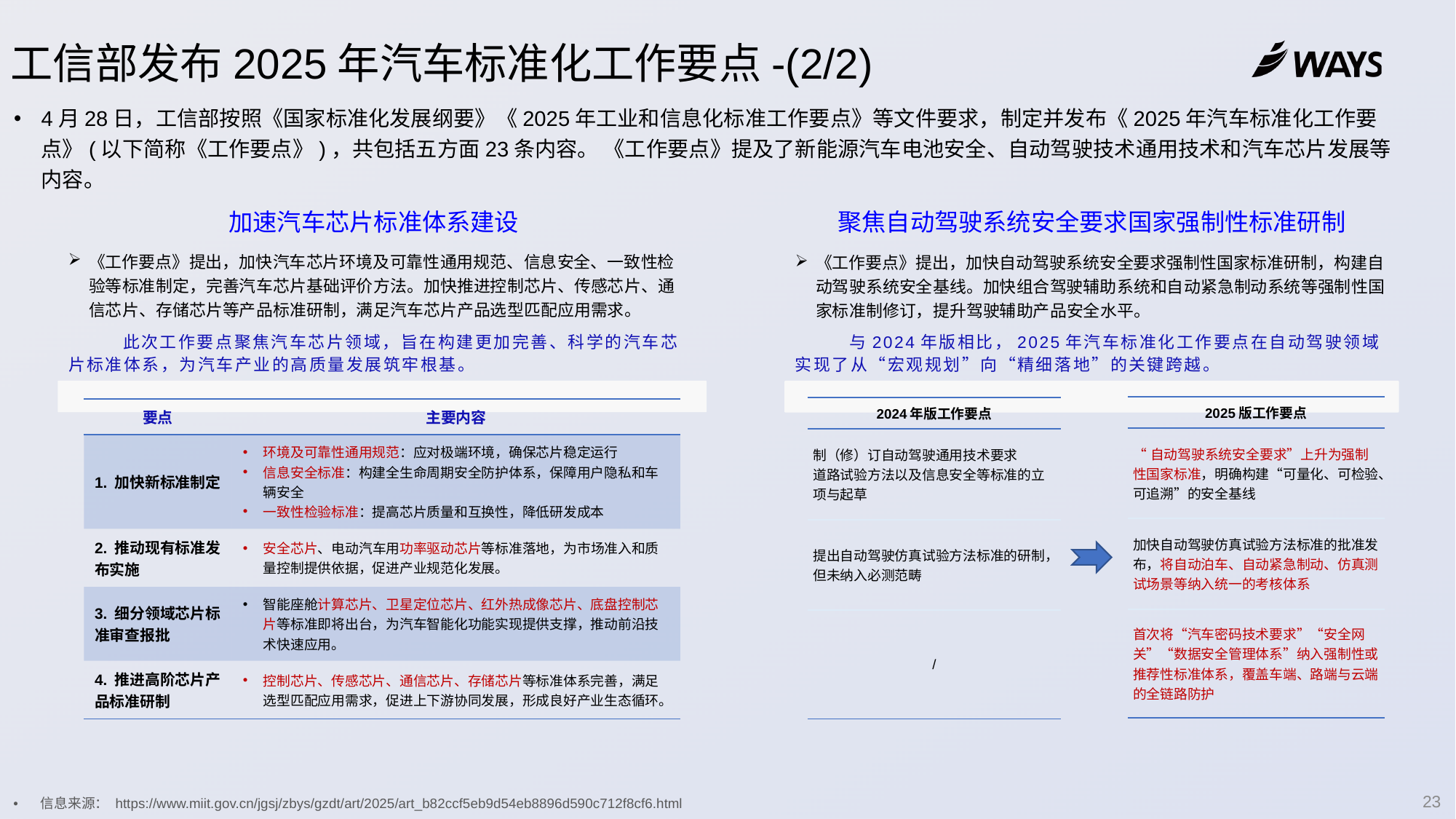

工信部发布2025年汽车标准化工作要点-(2/2)
4月28日，工信部按照《国家标准化发展纲要》《2025年工业和信息化标准工作要点》等文件要求，制定并发布《2025年汽车标准化工作要点》(以下简称《工作要点》)，共包括五方面23条内容。 《工作要点》提及了新能源汽车电池安全、自动驾驶技术通用技术和汽车芯片发展等内容。
加速汽车芯片标准体系建设
聚焦自动驾驶系统安全要求国家强制性标准研制
《工作要点》提出，加快汽车芯片环境及可靠性通用规范、信息安全、一致性检验等标准制定，完善汽车芯片基础评价方法。加快推进控制芯片、传感芯片、通信芯片、存储芯片等产品标准研制，满足汽车芯片产品选型匹配应用需求。
《工作要点》提出，加快自动驾驶系统安全要求强制性国家标准研制，构建自动驾驶系统安全基线。加快组合驾驶辅助系统和自动紧急制动系统等强制性国家标准制修订，提升驾驶辅助产品安全水平。
此次工作要点聚焦汽车芯片领域，旨在构建更加完善、科学的汽车芯片标准体系，为汽车产业的高质量发展筑牢根基。
与2024年版相比，2025年汽车标准化工作要点在自动驾驶领域实现了从“宏观规划”向“精细落地”的关键跨越。

| 2025版工作要点 |
| --- |
| “自动驾驶系统安全要求”上升为强制性国家标准，明确构建“可量化、可检验、可追溯”的安全基线 |
| 加快自动驾驶仿真试验方法标准的批准发布，将自动泊车、自动紧急制动、仿真测试场景等纳入统一的考核体系 |
| 首次将“汽车密码技术要求”“安全网关”“数据安全管理体系”纳入强制性或推荐性标准体系，覆盖车端、路端与云端的全链路防护 |
| 2024年版工作要点 |
| --- |
| 制（修）订自动驾驶通用技术要求 道路试验方法以及信息安全等标准的立项与起草 |
| 提出自动驾驶仿真试验方法标准的研制，但未纳入必测范畴 |
| / |
| 要点 | 主要内容 |
| --- | --- |
| 1. 加快新标准制定 | 环境及可靠性通用规范：应对极端环境，确保芯片稳定运行 信息安全标准：构建全生命周期安全防护体系，保障用户隐私和车辆安全 一致性检验标准：提高芯片质量和互换性，降低研发成本 |
| 2. 推动现有标准发布实施 | 安全芯片、电动汽车用功率驱动芯片等标准落地，为市场准入和质量控制提供依据，促进产业规范化发展。 |
| 3. 细分领域芯片标准审查报批 | 智能座舱计算芯片、卫星定位芯片、红外热成像芯片、底盘控制芯片等标准即将出台，为汽车智能化功能实现提供支撑，推动前沿技术快速应用。 |
| 4. 推进高阶芯片产品标准研制 | 控制芯片、传感芯片、通信芯片、存储芯片等标准体系完善，满足选型匹配应用需求，促进上下游协同发展，形成良好产业生态循环。 |

23
信息来源： https://www.miit.gov.cn/jgsj/zbys/gzdt/art/2025/art_b82ccf5eb9d54eb8896d590c712f8cf6.html